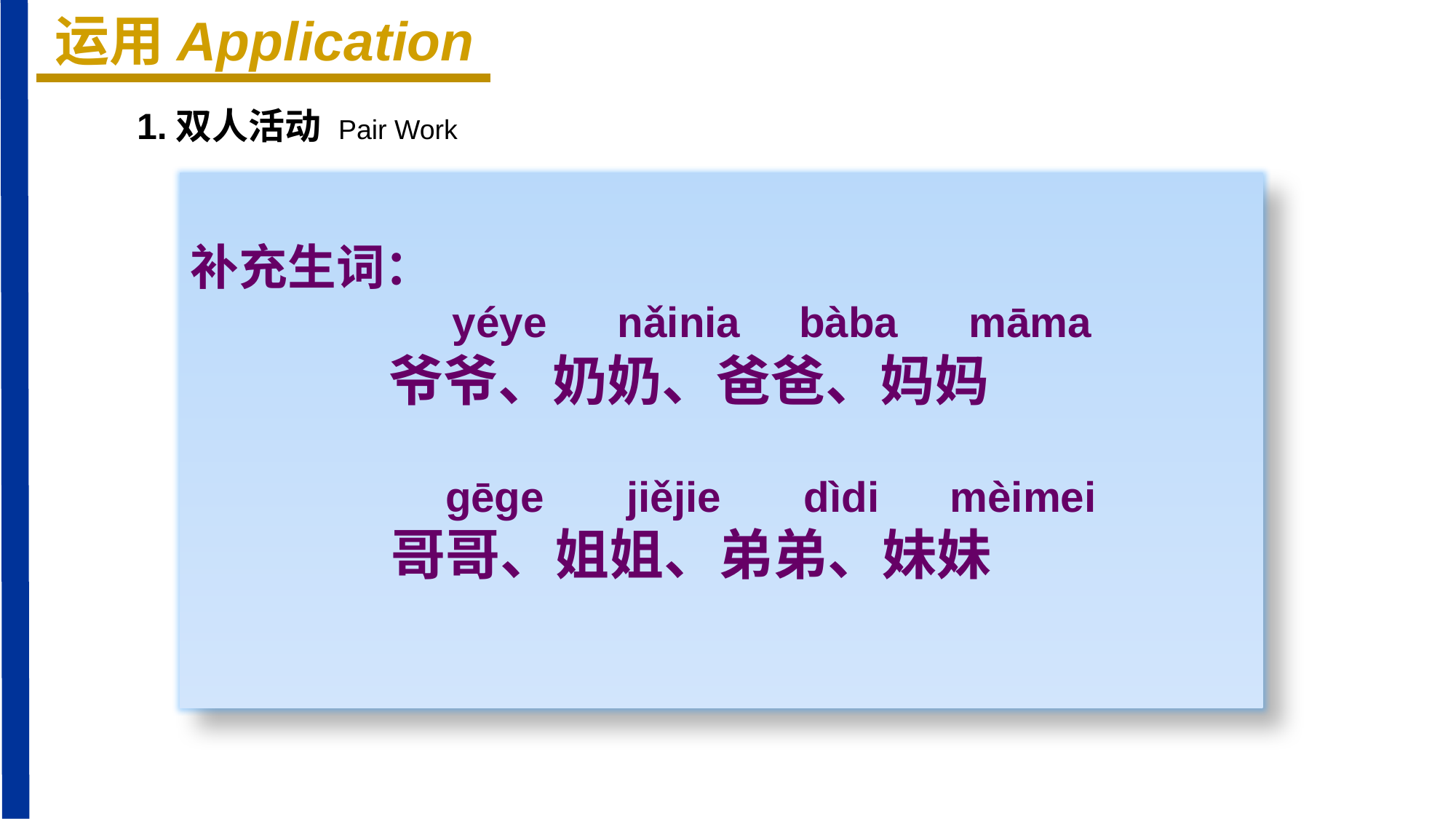

运用Application
1.双人活动 Pair Work

补充生词：
            yéye      nǎinia     bàba      māma
               爷爷、奶奶、爸爸、妈妈

          ɡēɡe       jiějie       dìdi      mèimei
                 哥哥、姐姐、弟弟、妹妹